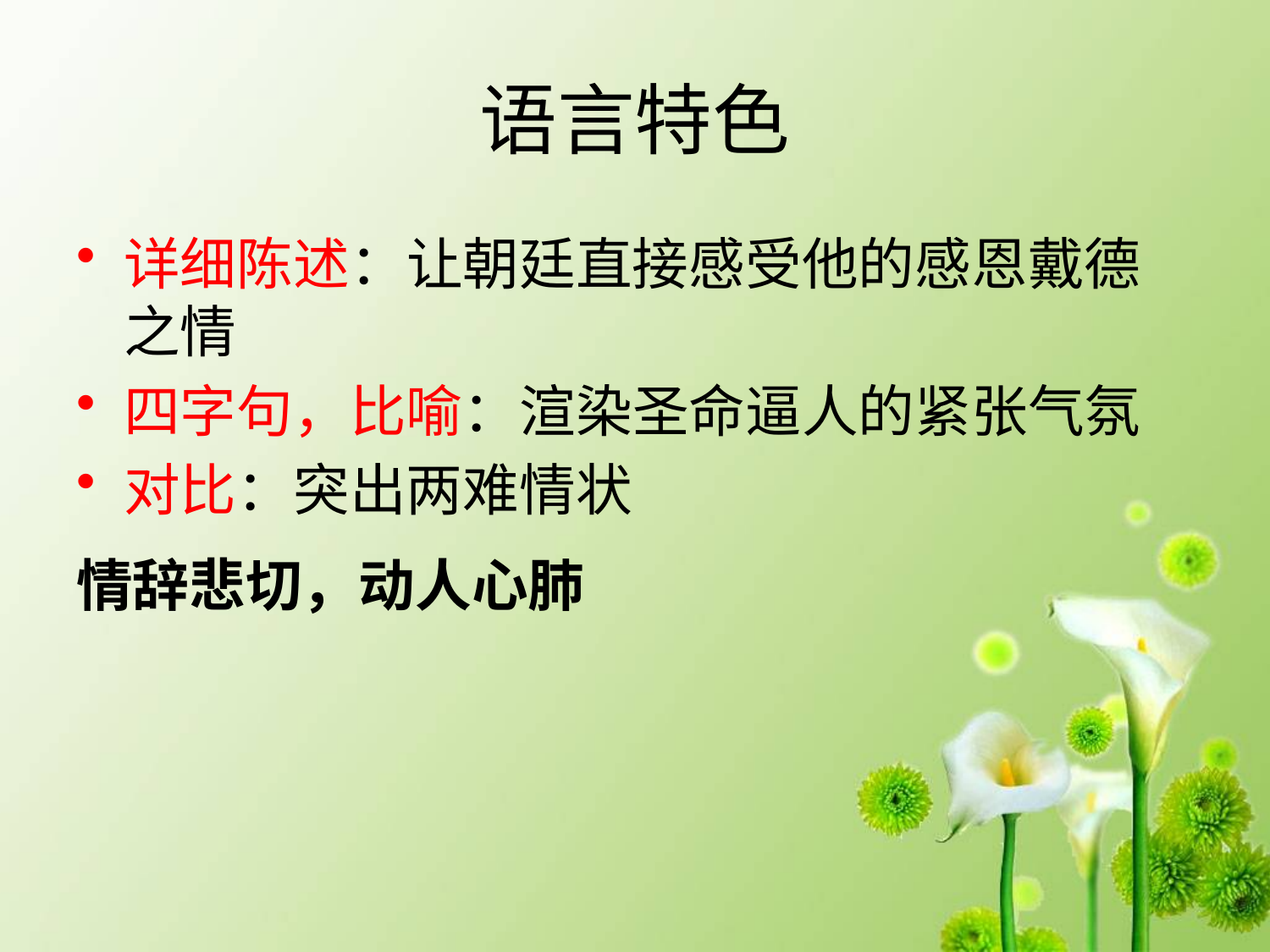

# 语言特色
详细陈述：让朝廷直接感受他的感恩戴德之情
四字句，比喻：渲染圣命逼人的紧张气氛
对比：突出两难情状
情辞悲切，动人心肺